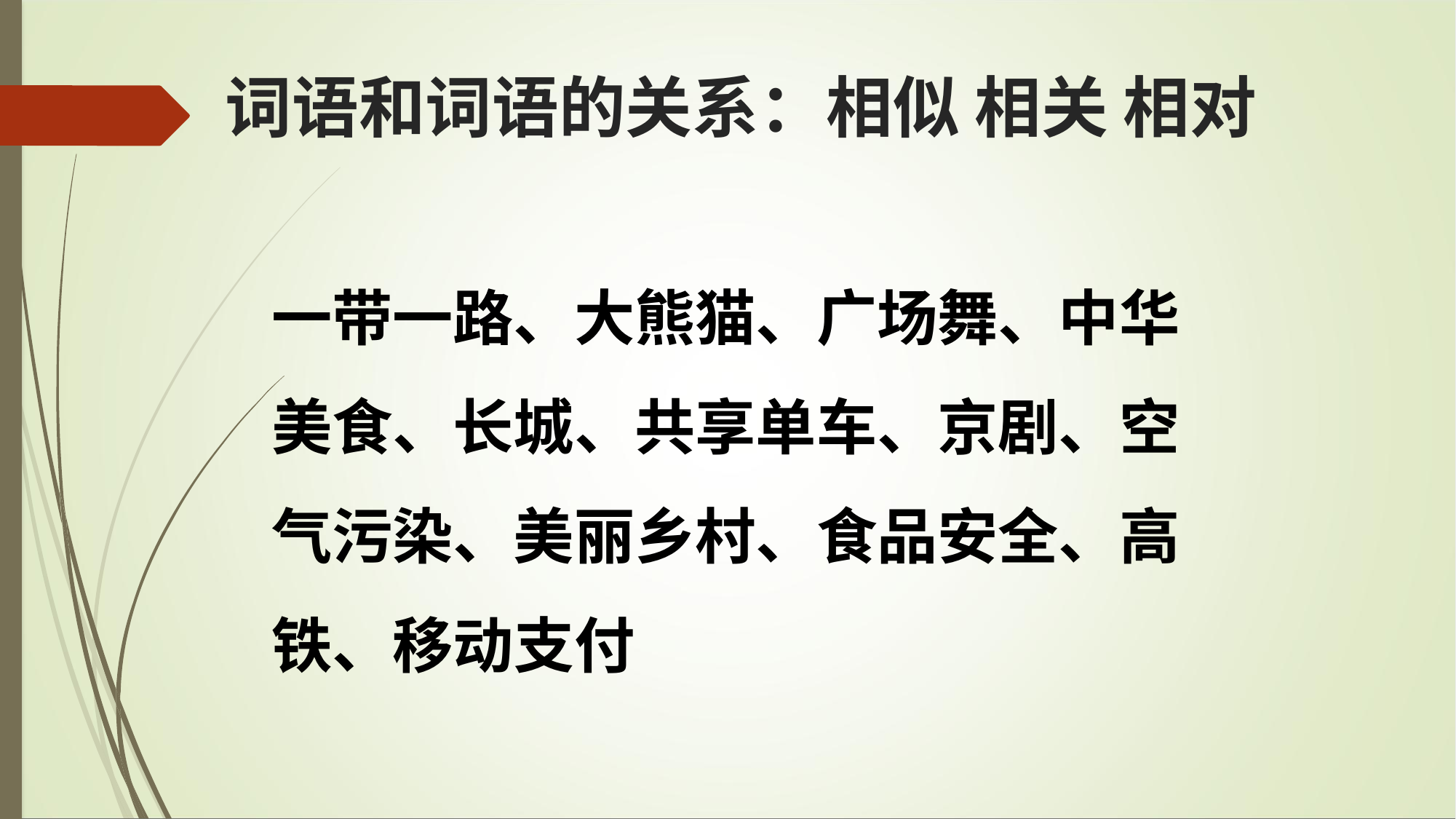

# 词语和词语的关系：相似 相关 相对
一带一路、大熊猫、广场舞、中华美食、长城、共享单车、京剧、空气污染、美丽乡村、食品安全、高铁、移动支付